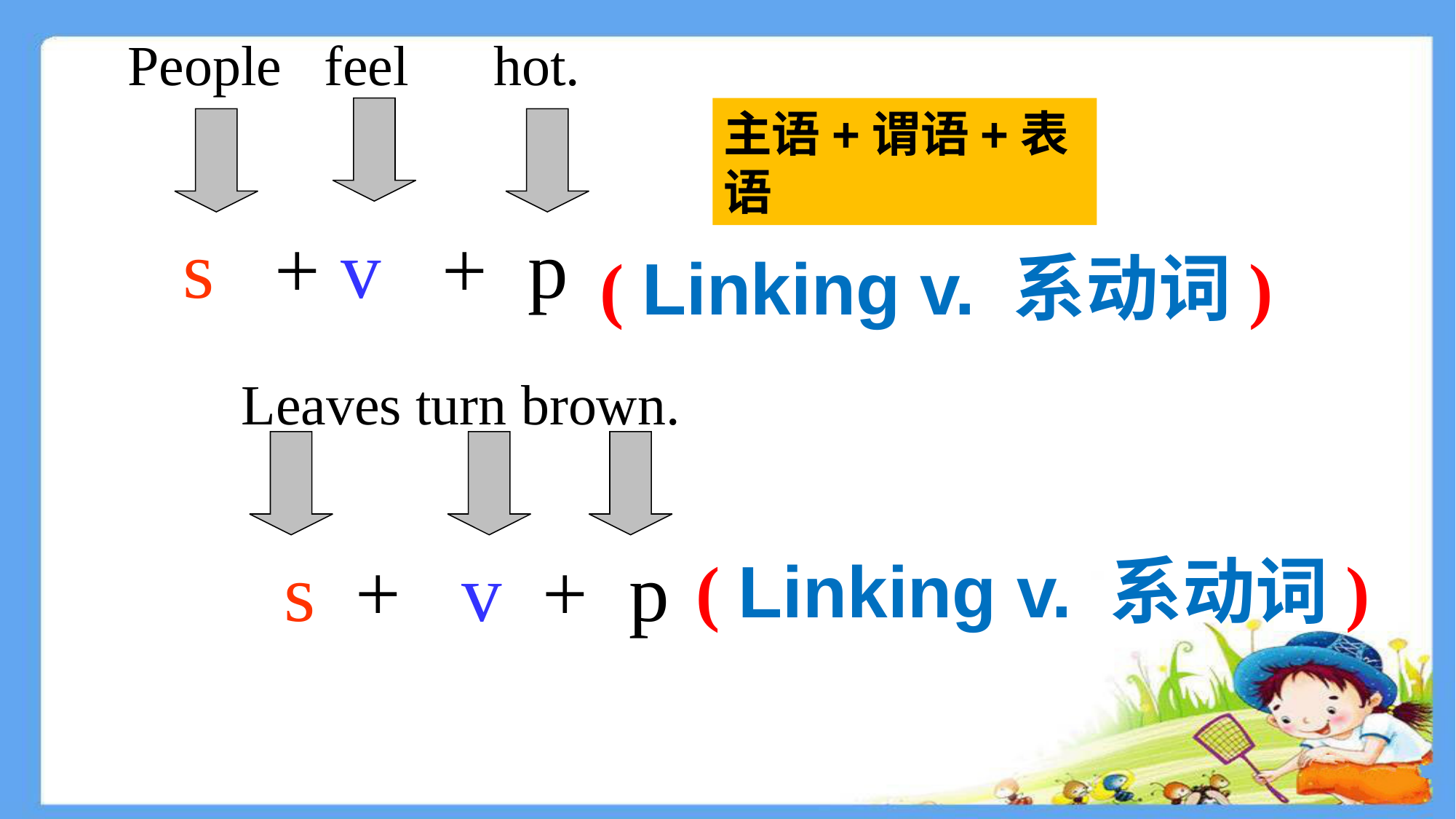

People   feel      hot.

               Leaves turn brown.

主语+谓语+表语

  s   + v   +  p
( Linking v. 系动词)

       s  +   v  +  p
( Linking v. 系动词)